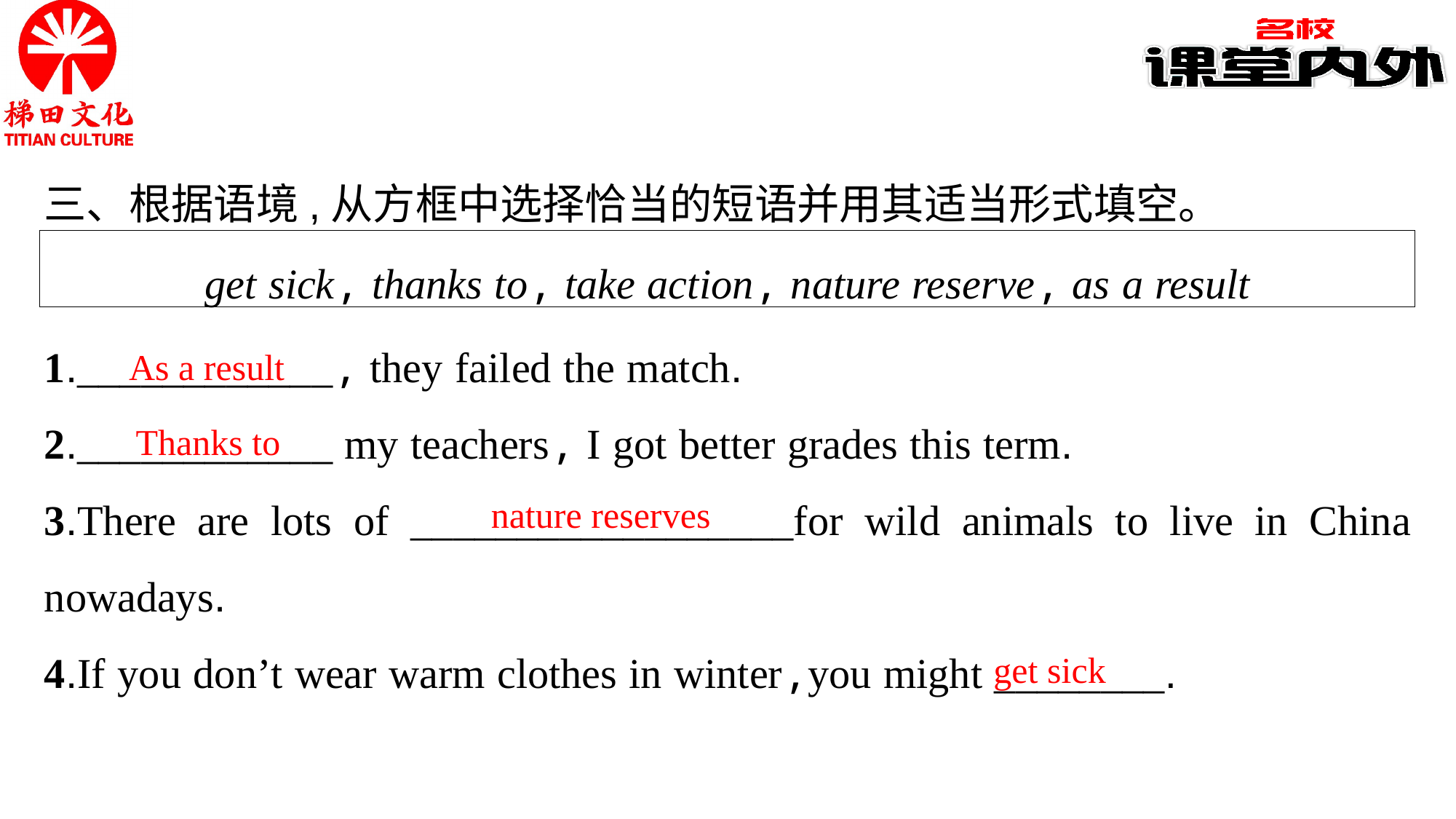

三、根据语境,从方框中选择恰当的短语并用其适当形式填空。
get sick, thanks to, take action, nature reserve, as a result
1.____________, they failed the match.
2.____________ my teachers, I got better grades this term.
3.There are lots of __________________for wild animals to live in China nowadays.
4.If you don’t wear warm clothes in winter,you might ________.
As a result
Thanks to
nature reserves
get sick